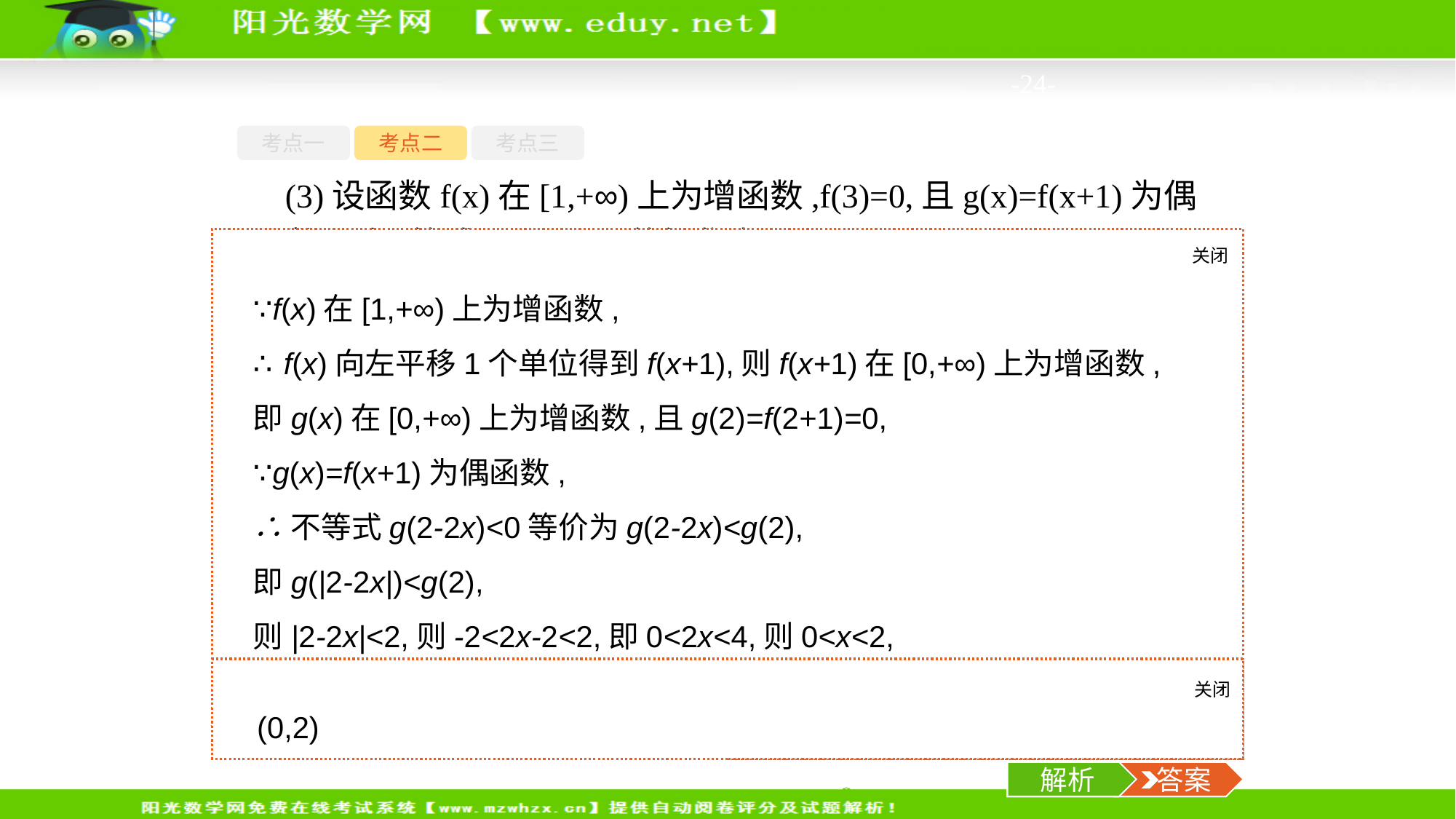

-24-
考点一
考点二
考点三
(3)设函数f(x)在[1,+∞)上为增函数,f(3)=0,且g(x)=f(x+1)为偶函数,则不等式g(2-2x)<0的解集为　　　　　.

关闭
解析

∵f(x)在[1,+∞)上为增函数,
∴f(x)向左平移1个单位得到f(x+1),则f(x+1)在[0,+∞)上为增函数,
即g(x)在[0,+∞)上为增函数,且g(2)=f(2+1)=0,
∵g(x)=f(x+1)为偶函数,
∴不等式g(2-2x)<0等价为g(2-2x)<g(2),
即g(|2-2x|)<g(2),
则|2-2x|<2,则-2<2x-2<2,即0<2x<4,则0<x<2,
即不等式的解集为(0,2).

关闭
解析
  答案

(0,2)
解析
  答案